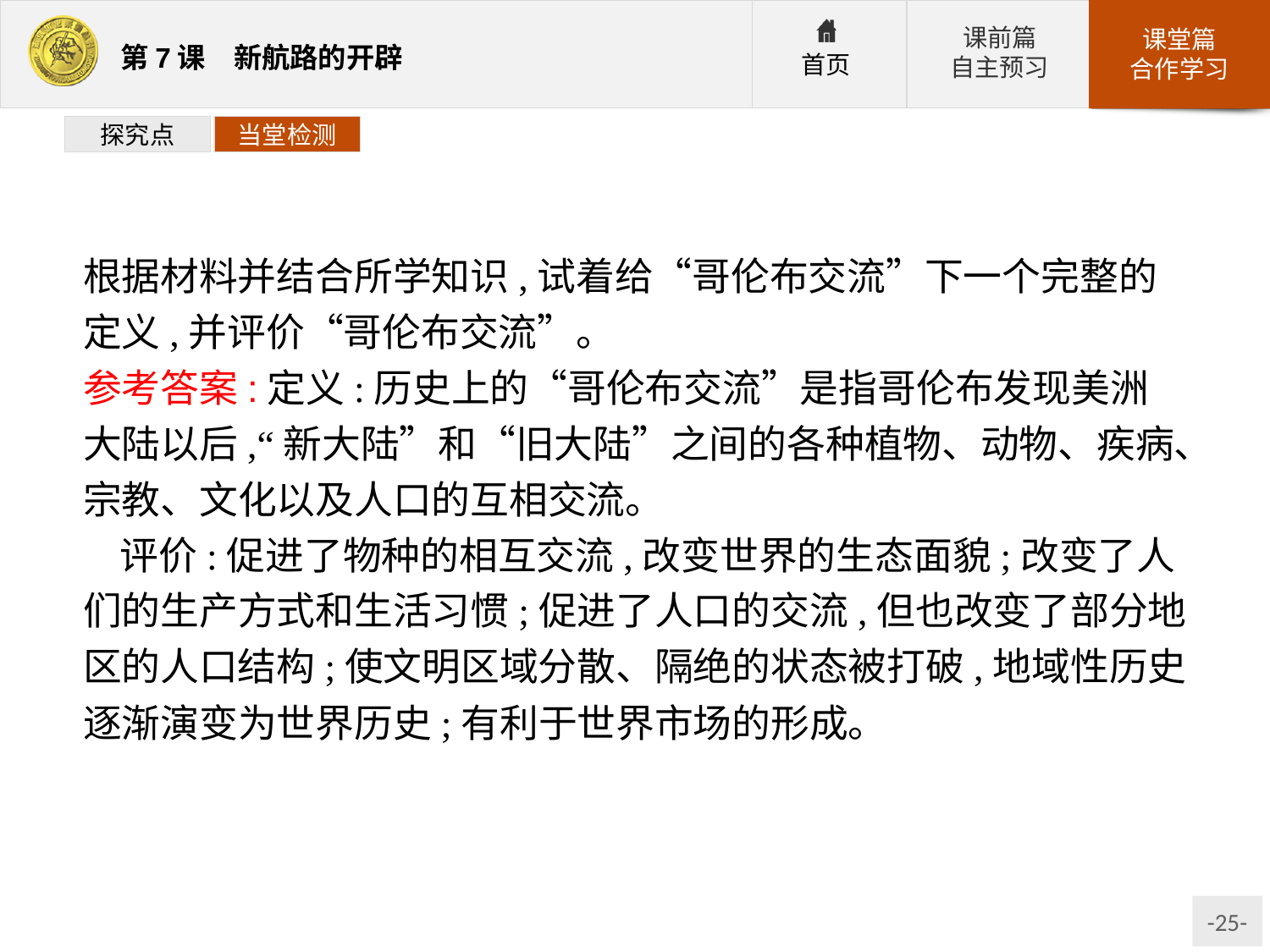

探究点
当堂检测
根据材料并结合所学知识,试着给“哥伦布交流”下一个完整的定义,并评价“哥伦布交流”。
参考答案:定义:历史上的“哥伦布交流”是指哥伦布发现美洲大陆以后,“新大陆”和“旧大陆”之间的各种植物、动物、疾病、宗教、文化以及人口的互相交流。
评价:促进了物种的相互交流,改变世界的生态面貌;改变了人们的生产方式和生活习惯;促进了人口的交流,但也改变了部分地区的人口结构;使文明区域分散、隔绝的状态被打破,地域性历史逐渐演变为世界历史;有利于世界市场的形成。